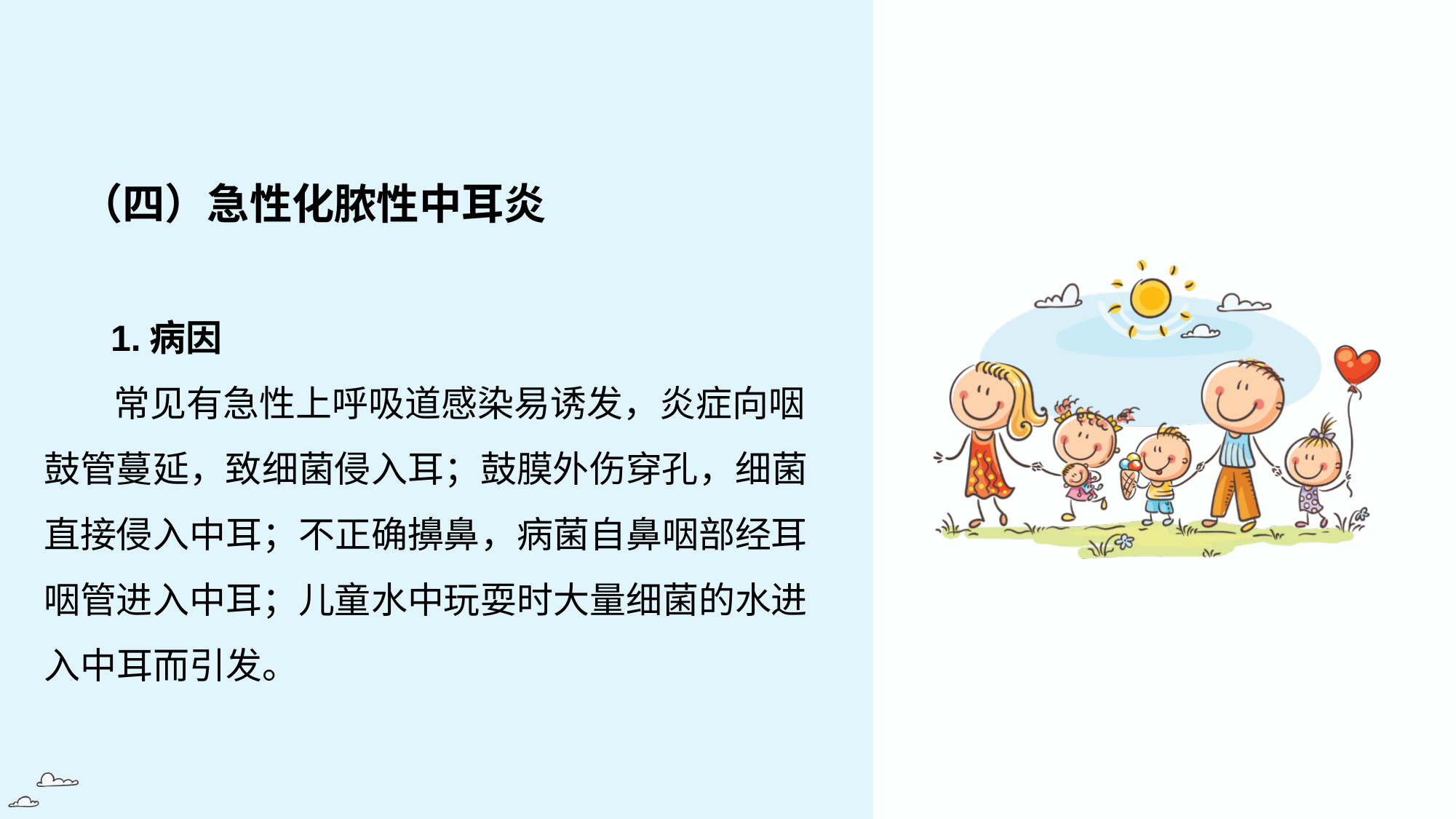

（四）急性化脓性中耳炎

   1.病因
   常见有急性上呼吸道感染易诱发，炎症向咽鼓管蔓延，致细菌侵入耳；鼓膜外伤穿孔，细菌直接侵入中耳；不正确擤鼻，病菌自鼻咽部经耳咽管进入中耳；儿童水中玩耍时大量细菌的水进入中耳而引发。